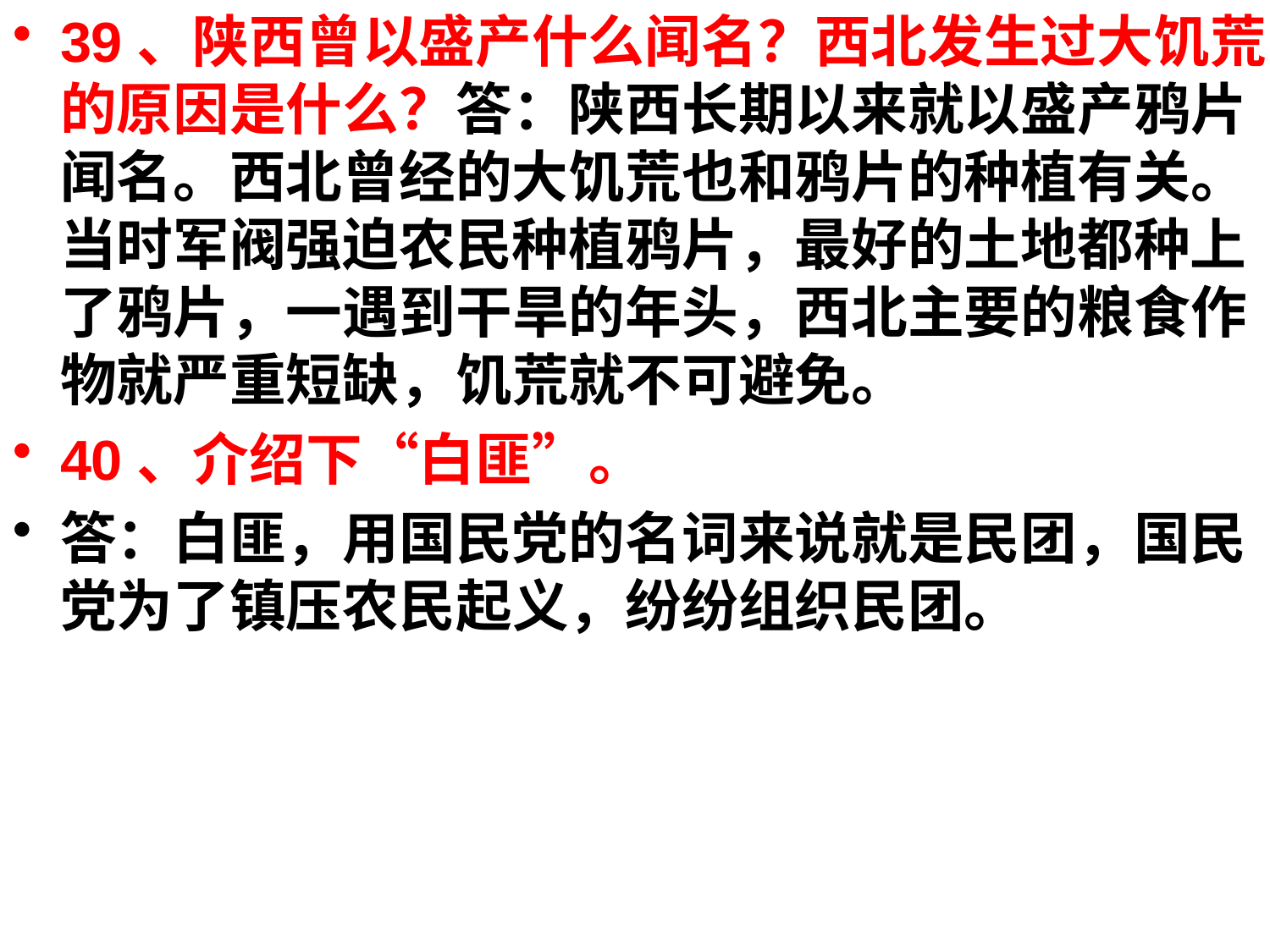

39、陕西曾以盛产什么闻名？西北发生过大饥荒的原因是什么？答：陕西长期以来就以盛产鸦片闻名。西北曾经的大饥荒也和鸦片的种植有关。当时军阀强迫农民种植鸦片，最好的土地都种上了鸦片，一遇到干旱的年头，西北主要的粮食作物就严重短缺，饥荒就不可避免。
40、介绍下“白匪”。
答：白匪，用国民党的名词来说就是民团，国民党为了镇压农民起义，纷纷组织民团。

#